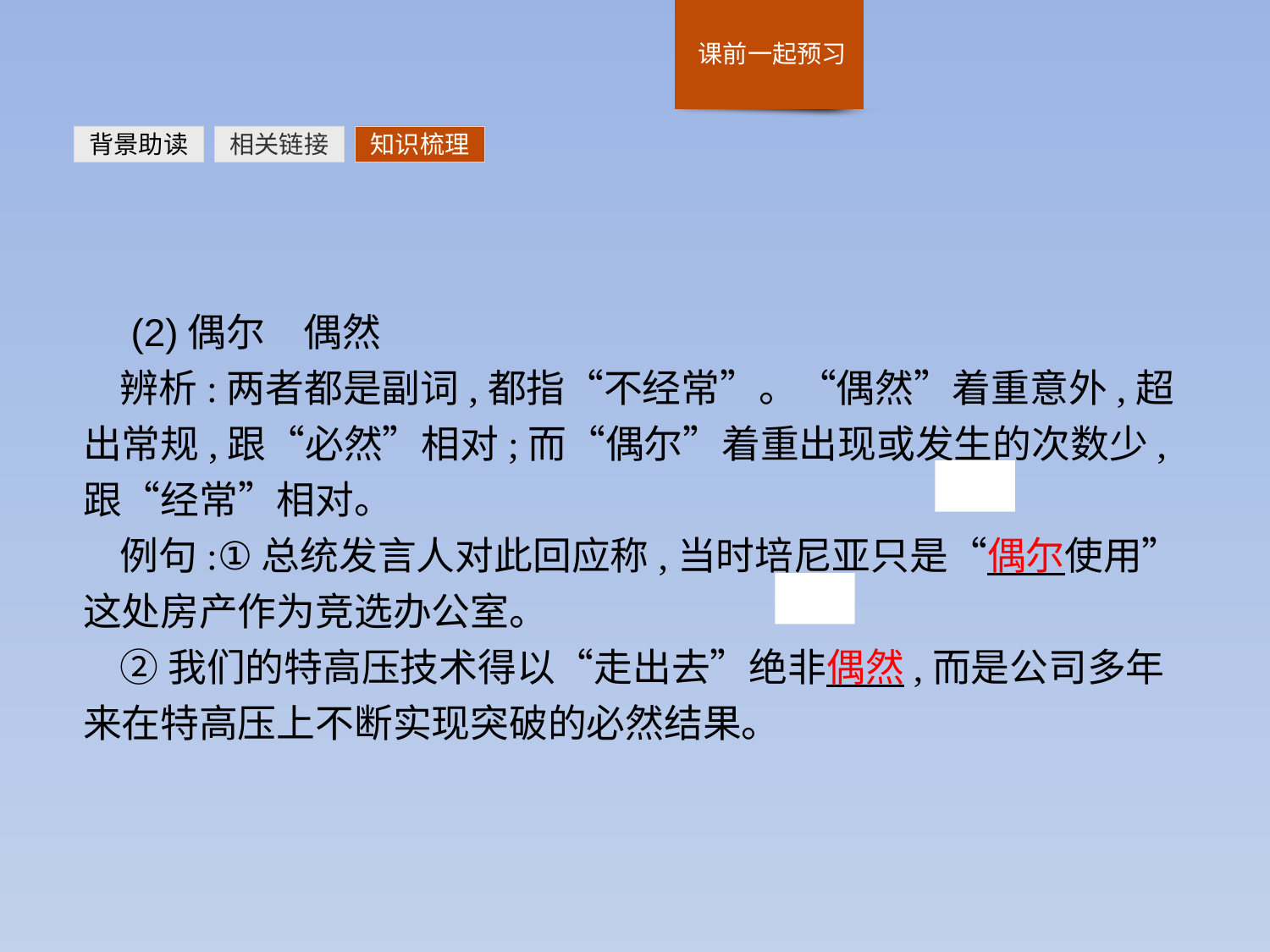

背景助读
相关链接
知识梳理
 (2)偶尔　偶然
辨析:两者都是副词,都指“不经常”。“偶然”着重意外,超出常规,跟“必然”相对;而“偶尔”着重出现或发生的次数少,跟“经常”相对。
例句:①总统发言人对此回应称,当时培尼亚只是“偶尔使用”这处房产作为竞选办公室。
②我们的特高压技术得以“走出去”绝非偶然,而是公司多年来在特高压上不断实现突破的必然结果。